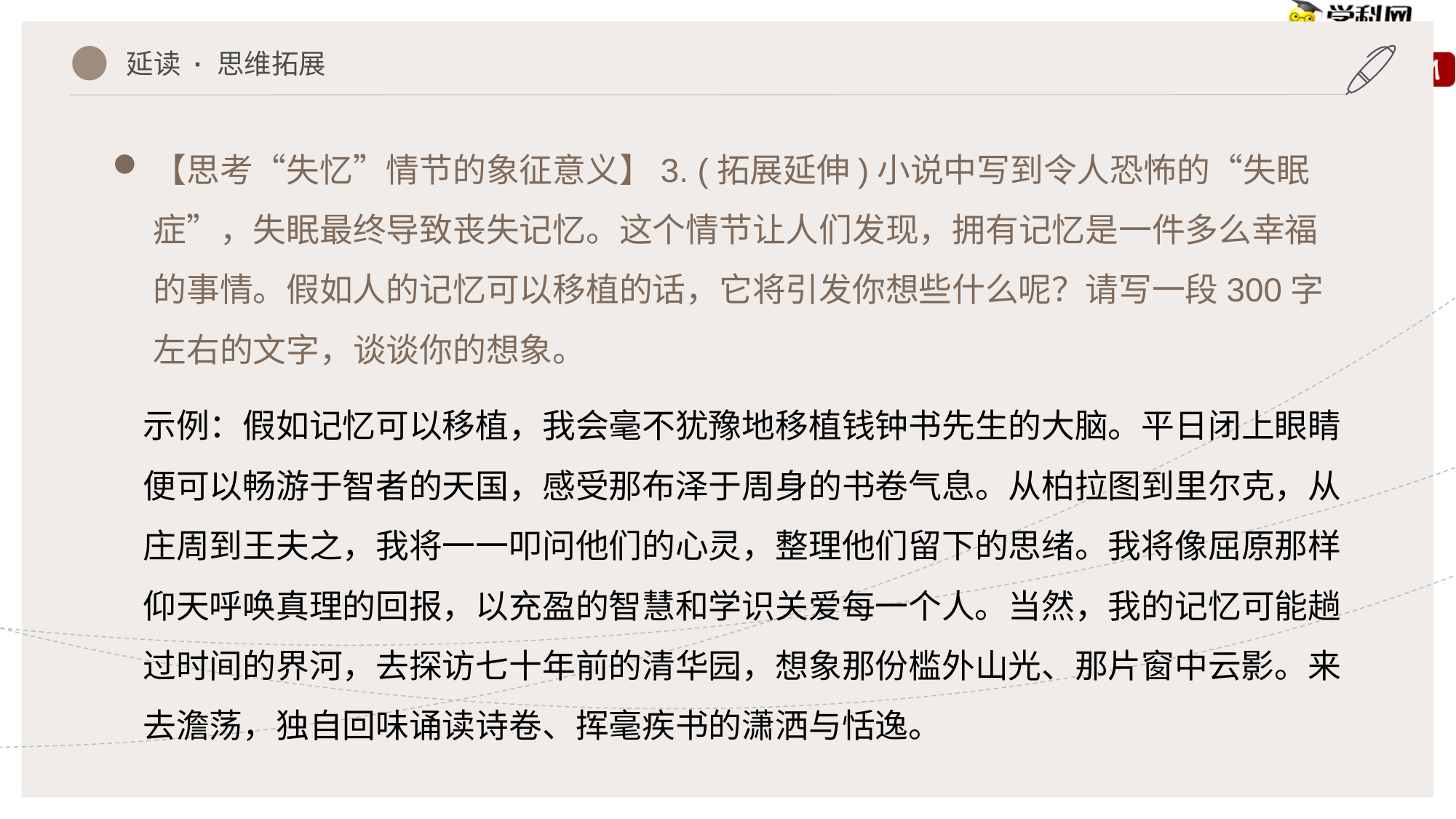

延读 · 思维拓展

【思考“失忆”情节的象征意义】3. (拓展延伸)小说中写到令人恐怖的“失眠症”，失眠最终导致丧失记忆。这个情节让人们发现，拥有记忆是一件多么幸福的事情。假如人的记忆可以移植的话，它将引发你想些什么呢？请写一段300字左右的文字，谈谈你的想象。

示例：假如记忆可以移植，我会毫不犹豫地移植钱钟书先生的大脑。平日闭上眼睛便可以畅游于智者的天国，感受那布泽于周身的书卷气息。从柏拉图到里尔克，从庄周到王夫之，我将一一叩问他们的心灵，整理他们留下的思绪。我将像屈原那样仰天呼唤真理的回报，以充盈的智慧和学识关爱每一个人。当然，我的记忆可能趟过时间的界河，去探访七十年前的清华园，想象那份槛外山光、那片窗中云影。来去澹荡，独自回味诵读诗卷、挥毫疾书的潇洒与恬逸。